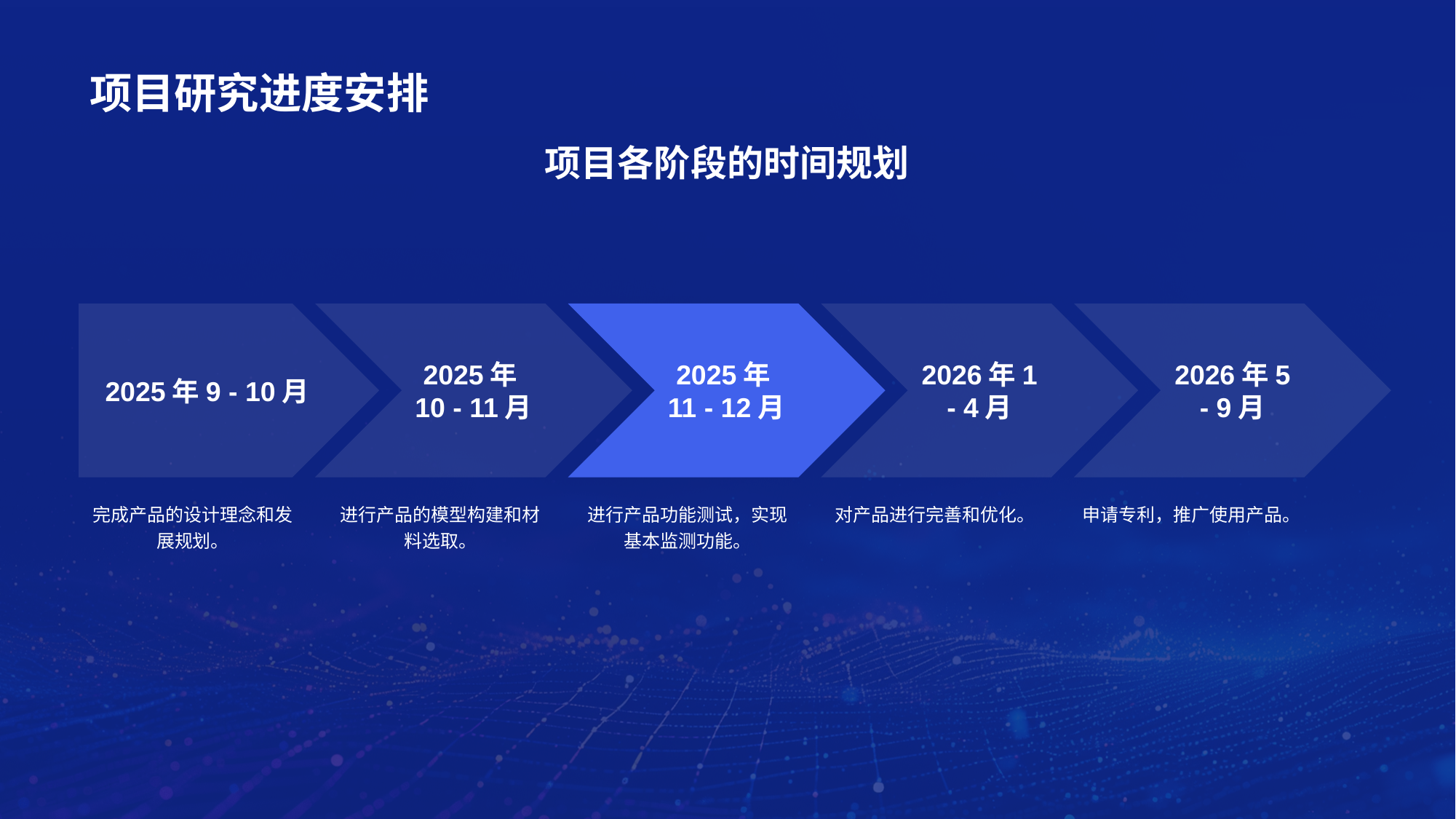

# 项目研究进度安排
项目各阶段的时间规划
2025年9 - 10月
完成产品的设计理念和发展规划。
2025年10 - 11月
进行产品的模型构建和材料选取。
2025年11 - 12月
进行产品功能测试，实现基本监测功能。
2026年1 - 4月
对产品进行完善和优化。
2026年5 - 9月
申请专利，推广使用产品。